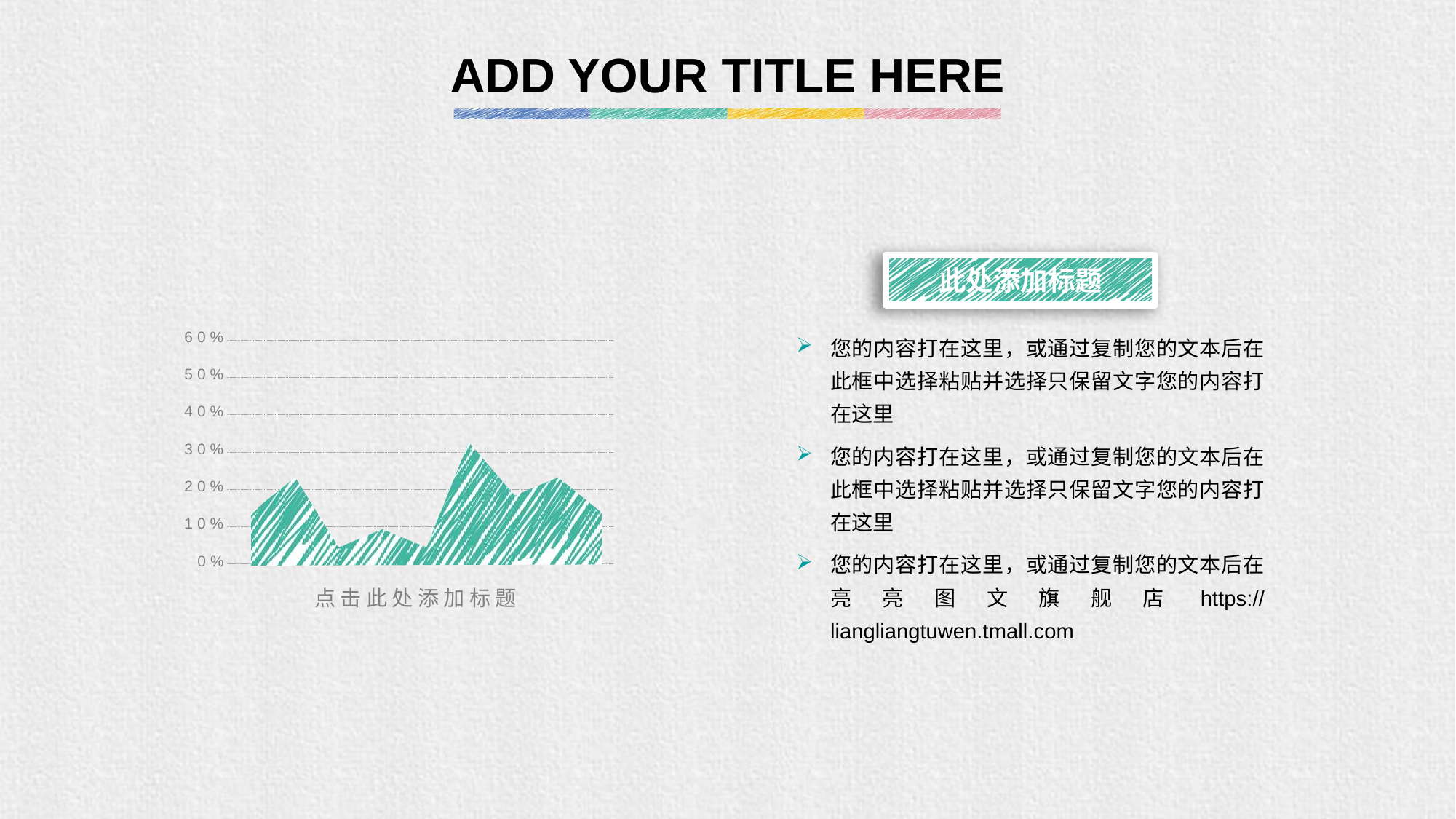

ADD YOUR TITLE HERE

此处添加标题
60%
您的内容打在这里，或通过复制您的文本后在此框中选择粘贴并选择只保留文字您的内容打在这里
您的内容打在这里，或通过复制您的文本后在此框中选择粘贴并选择只保留文字您的内容打在这里
您的内容打在这里，或通过复制您的文本后在亮亮图文旗舰店https://liangliangtuwen.tmall.com

50%
40%
30%

20%
10%
0%
点击此处添加标题